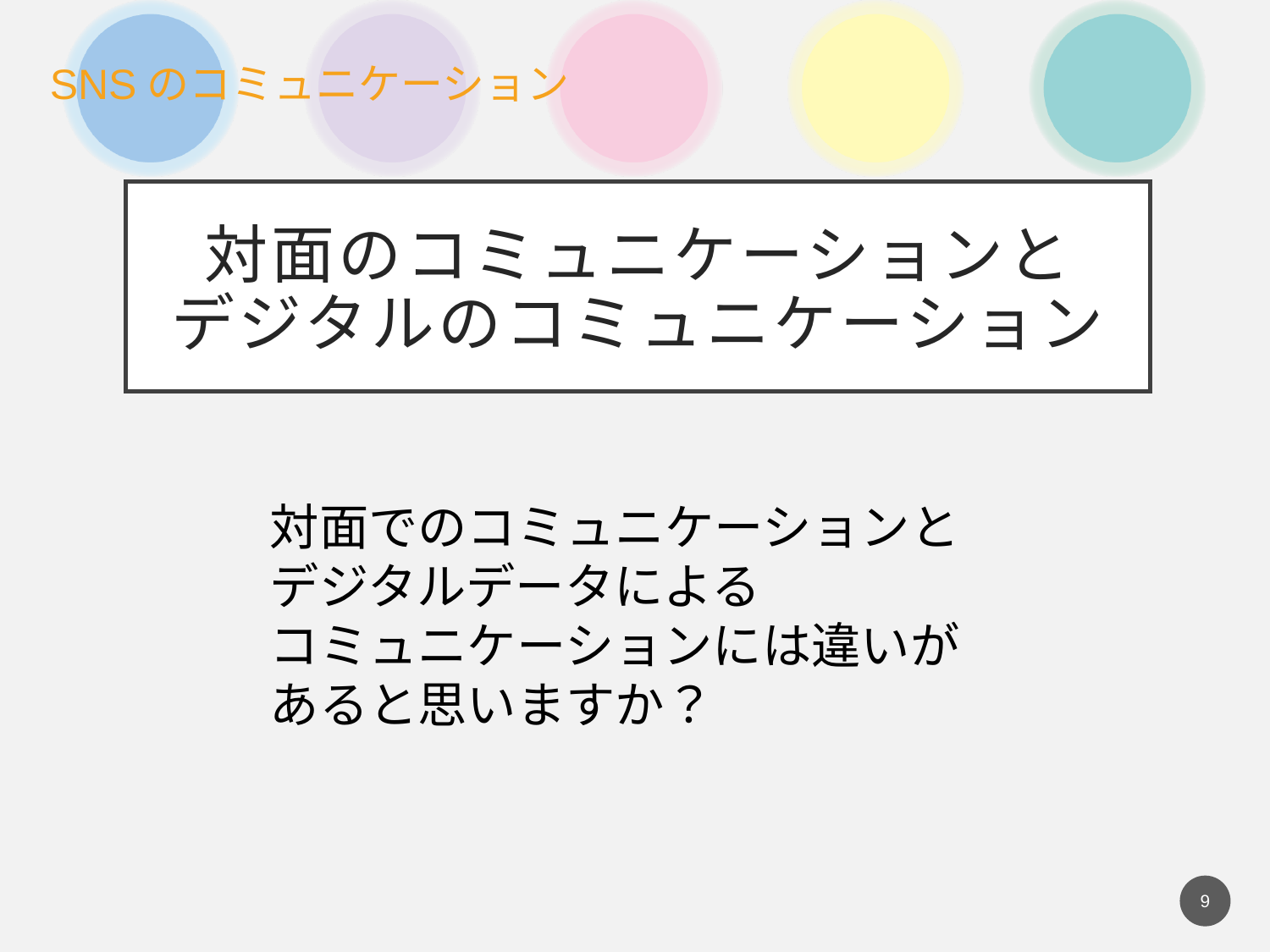

対面のコミュニケーションと
デジタルのコミュニケーション
対面でのコミュニケーションと
デジタルデータによる
コミュニケーションには違いが
あると思いますか？
9